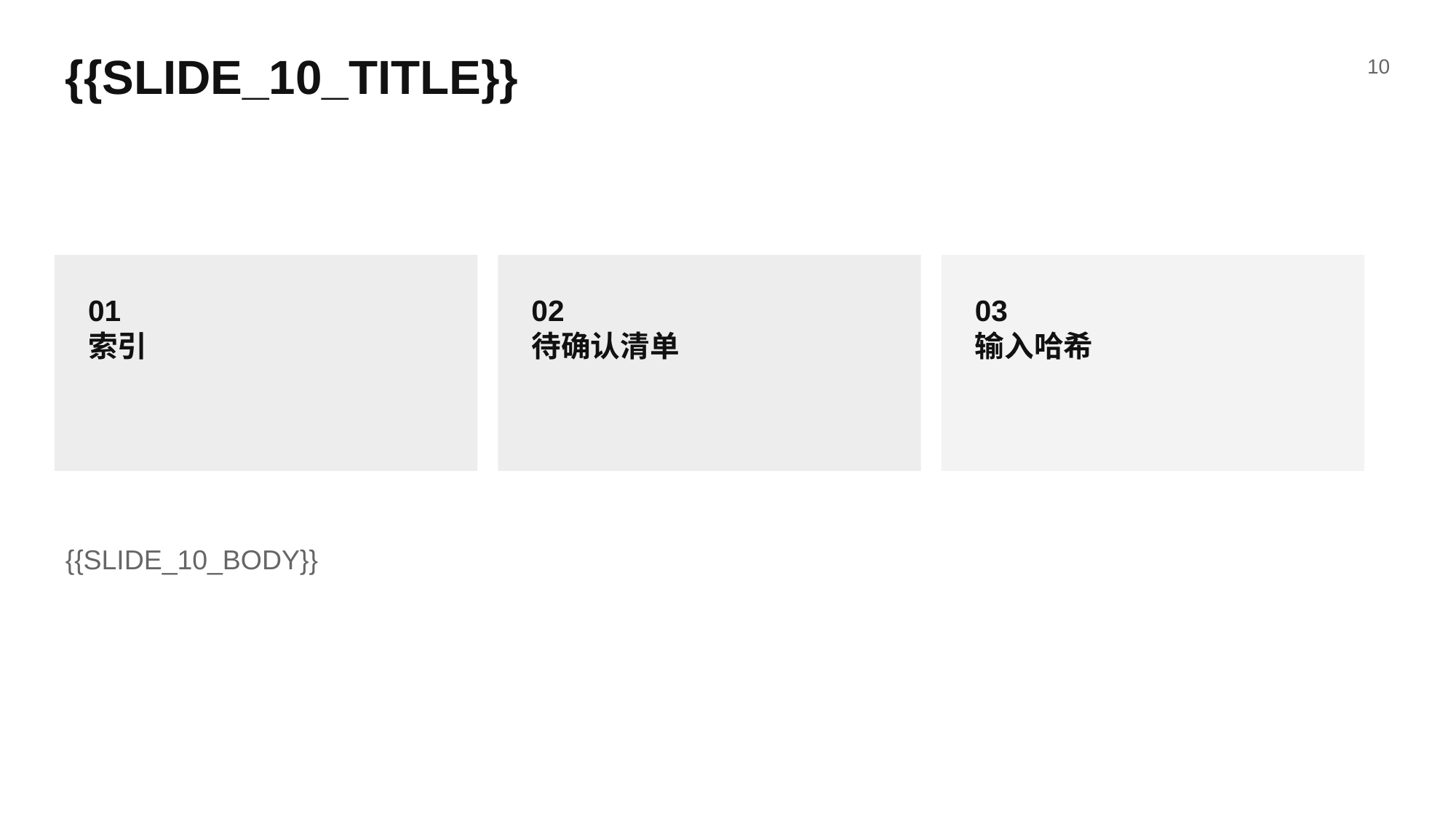

{{SLIDE_10_TITLE}}
10

01
索引
02
待确认清单
03
输入哈希
{{SLIDE_10_BODY}}